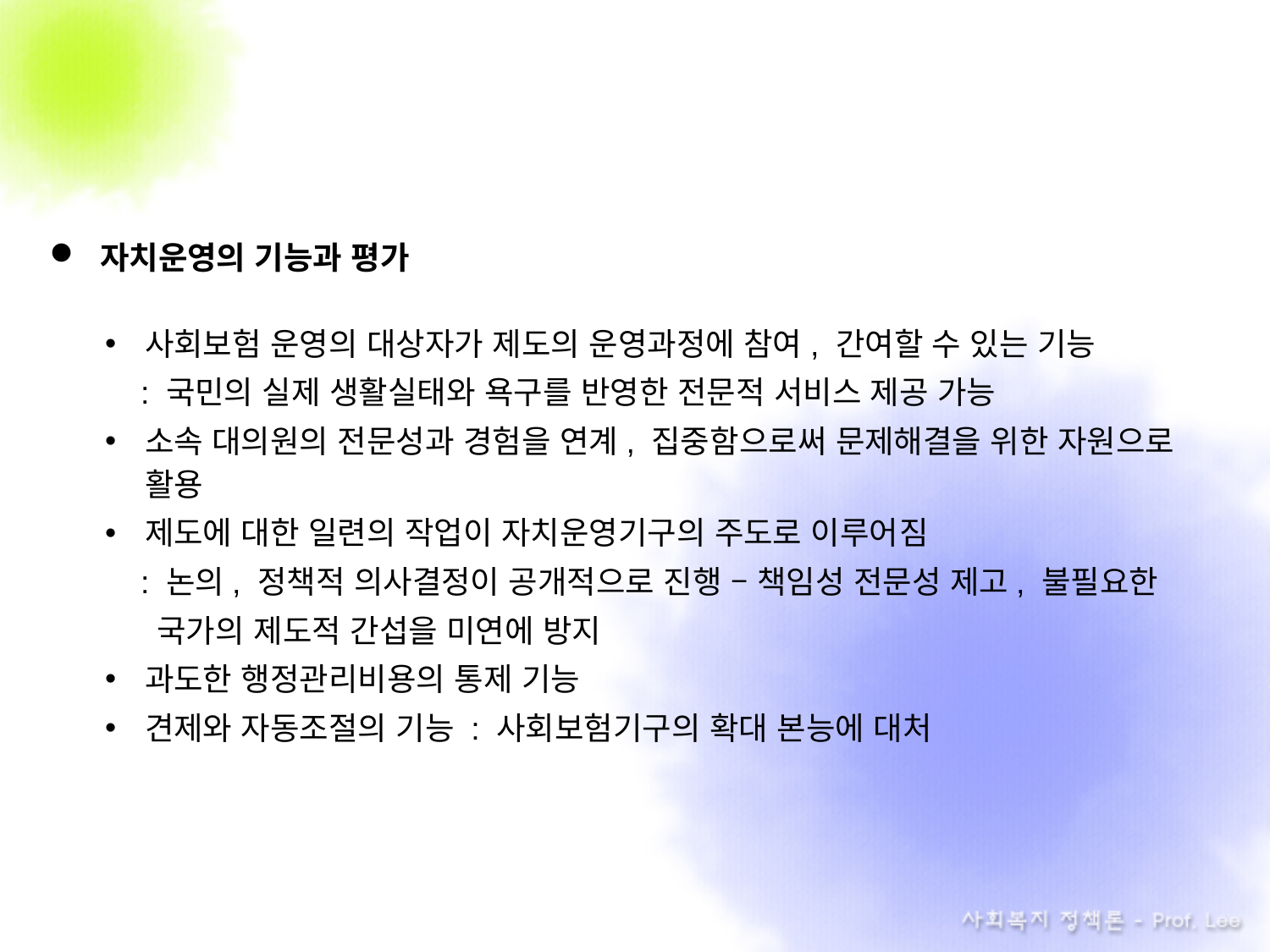

자치운영의 기능과 평가

사회보험 운영의 대상자가 제도의 운영과정에 참여, 간여할 수 있는 기능
    : 국민의 실제 생활실태와 욕구를 반영한 전문적 서비스 제공 가능
소속 대의원의 전문성과 경험을 연계, 집중함으로써 문제해결을 위한 자원으로 활용
제도에 대한 일련의 작업이 자치운영기구의 주도로 이루어짐
    : 논의, 정책적 의사결정이 공개적으로 진행 – 책임성 전문성 제고, 불필요한
     국가의 제도적 간섭을 미연에 방지
과도한 행정관리비용의 통제 기능
견제와 자동조절의 기능 : 사회보험기구의 확대 본능에 대처